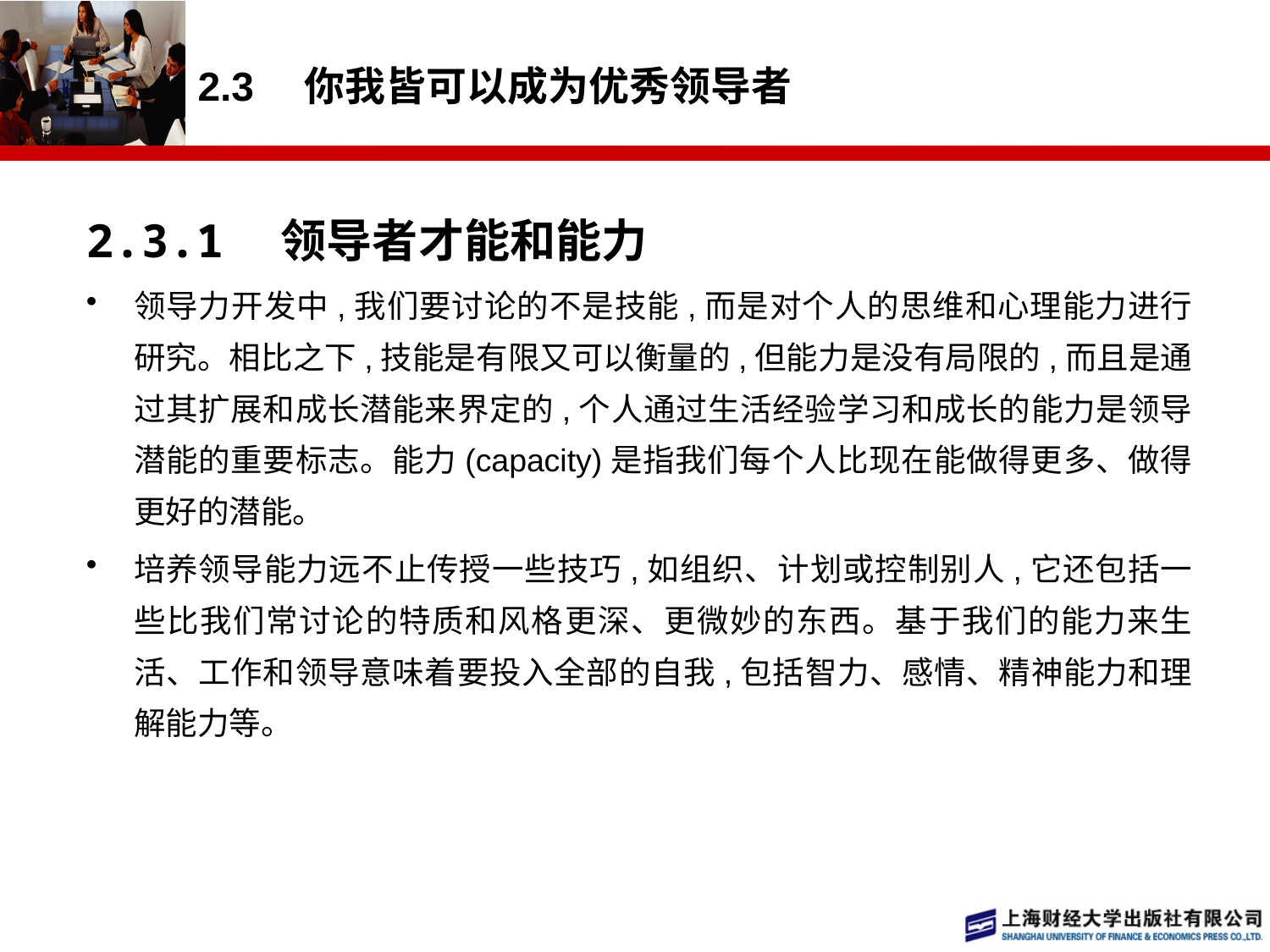

# 2.3　你我皆可以成为优秀领导者
2.3.1　领导者才能和能力
领导力开发中,我们要讨论的不是技能,而是对个人的思维和心理能力进行研究。相比之下,技能是有限又可以衡量的,但能力是没有局限的,而且是通过其扩展和成长潜能来界定的,个人通过生活经验学习和成长的能力是领导潜能的重要标志。能力(capacity)是指我们每个人比现在能做得更多、做得更好的潜能。
培养领导能力远不止传授一些技巧,如组织、计划或控制别人,它还包括一些比我们常讨论的特质和风格更深、更微妙的东西。基于我们的能力来生活、工作和领导意味着要投入全部的自我,包括智力、感情、精神能力和理解能力等。